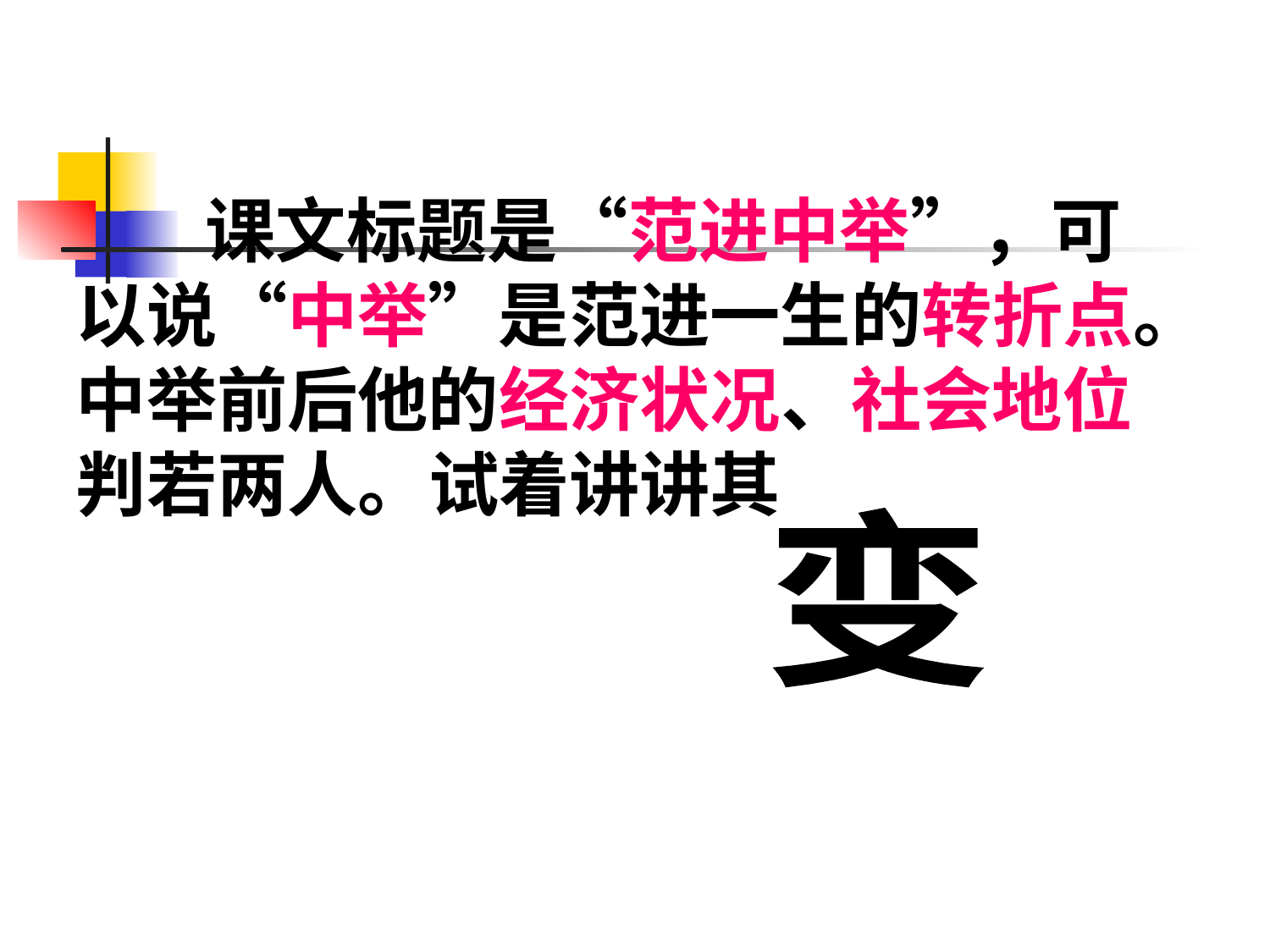

课文标题是“范进中举”，可以说“中举”是范进一生的转折点。中举前后他的经济状况、社会地位判若两人。试着讲讲其
变